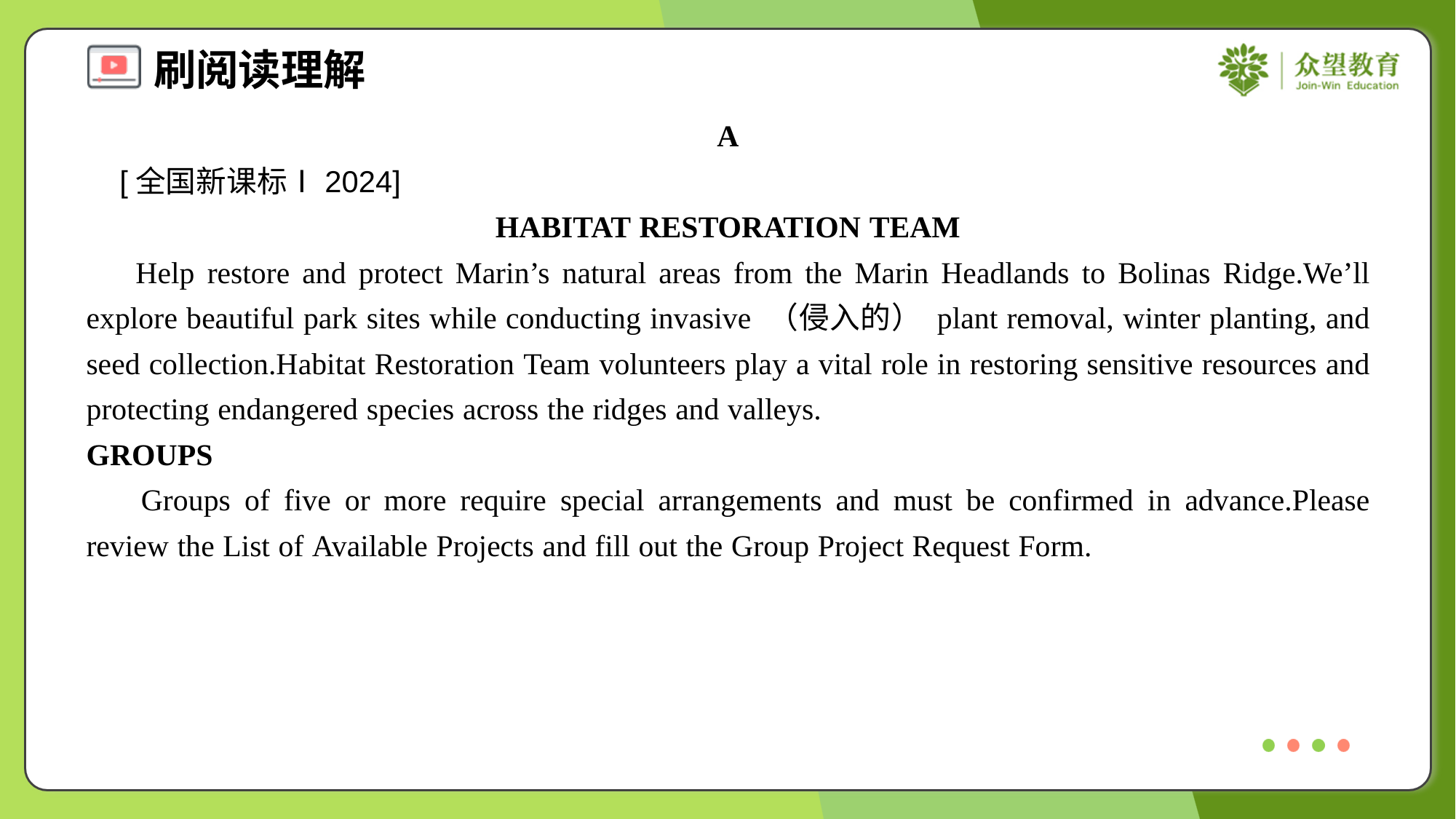

A
    [全国新课标Ⅰ2024]
HABITAT RESTORATION TEAM
    Help restore and protect Marin’s natural areas from the Marin Headlands to Bolinas Ridge.We’ll explore beautiful park sites while conducting invasive （侵入的） plant removal, winter planting, and seed collection.Habitat Restoration Team volunteers play a vital role in restoring sensitive resources and protecting endangered species across the ridges and valleys.
GROUPS
    Groups of five or more require special arrangements and must be confirmed in advance.Please review the List of Available Projects and fill out the Group Project Request Form.